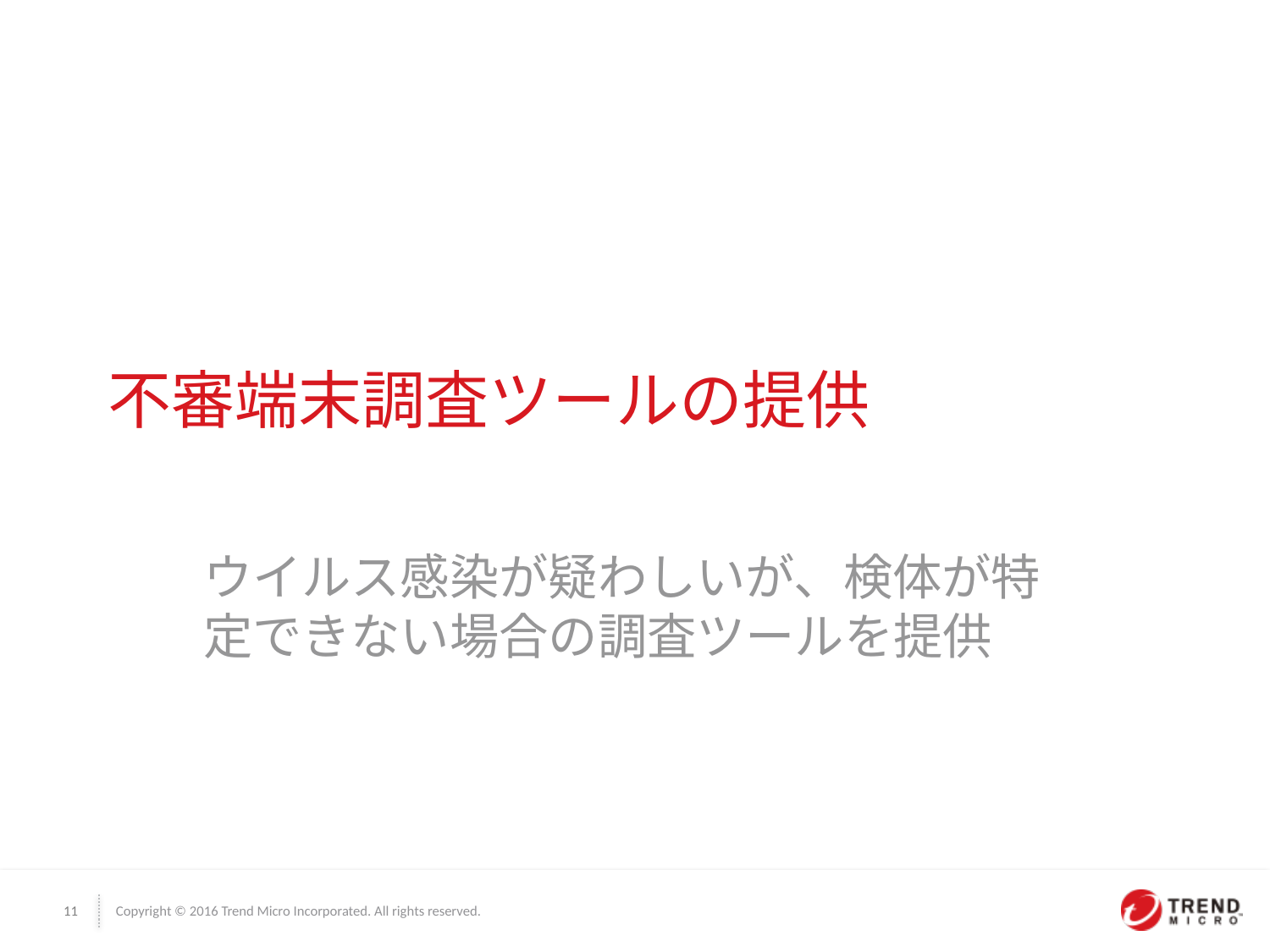

# 不審端末調査ツールの提供
ウイルス感染が疑わしいが、検体が特定できない場合の調査ツールを提供